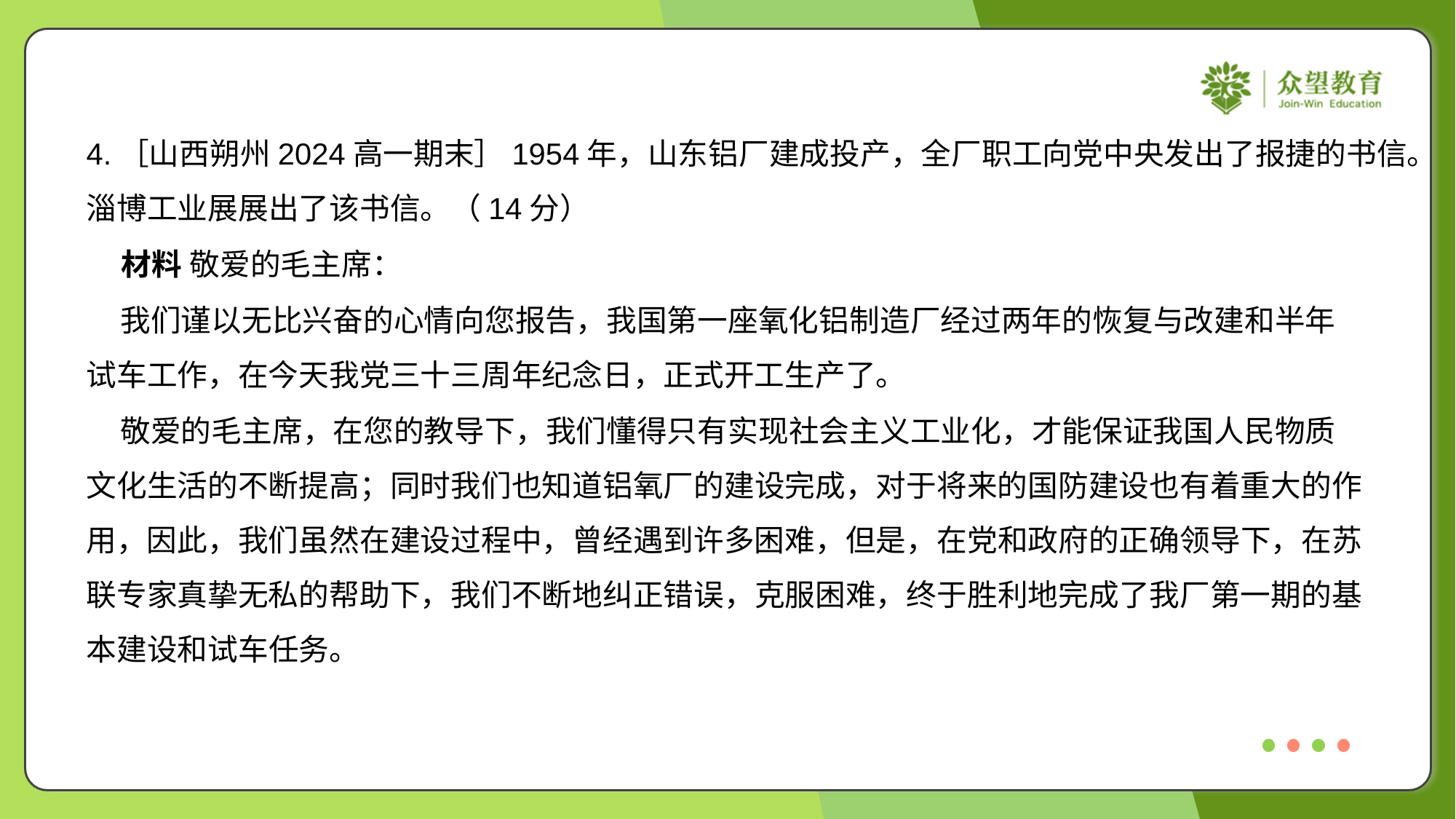

4.［山西朔州2024高一期末］1954年，山东铝厂建成投产，全厂职工向党中央发出了报捷的书信。
淄博工业展展出了该书信。（14分）
    材料 敬爱的毛主席：
    我们谨以无比兴奋的心情向您报告，我国第一座氧化铝制造厂经过两年的恢复与改建和半年
试车工作，在今天我党三十三周年纪念日，正式开工生产了。
    敬爱的毛主席，在您的教导下，我们懂得只有实现社会主义工业化，才能保证我国人民物质
文化生活的不断提高；同时我们也知道铝氧厂的建设完成，对于将来的国防建设也有着重大的作
用，因此，我们虽然在建设过程中，曾经遇到许多困难，但是，在党和政府的正确领导下，在苏
联专家真挚无私的帮助下，我们不断地纠正错误，克服困难，终于胜利地完成了我厂第一期的基
本建设和试车任务。